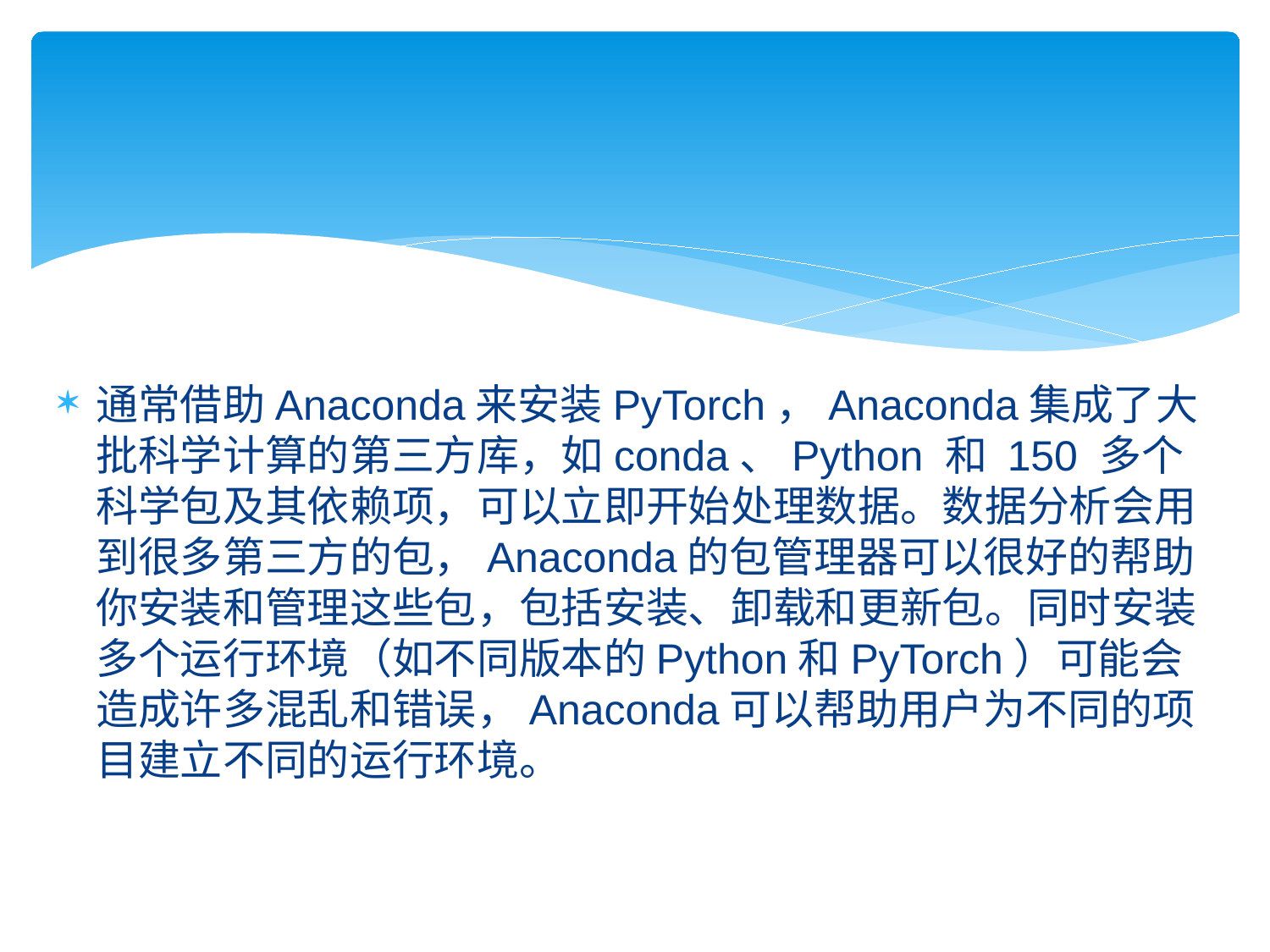

#
通常借助Anaconda来安装PyTorch，Anaconda集成了大批科学计算的第三方库，如conda、Python 和 150 多个科学包及其依赖项，可以立即开始处理数据。数据分析会用到很多第三方的包，Anaconda的包管理器可以很好的帮助你安装和管理这些包，包括安装、卸载和更新包。同时安装多个运行环境（如不同版本的Python和PyTorch）可能会造成许多混乱和错误，Anaconda可以帮助用户为不同的项目建立不同的运行环境。